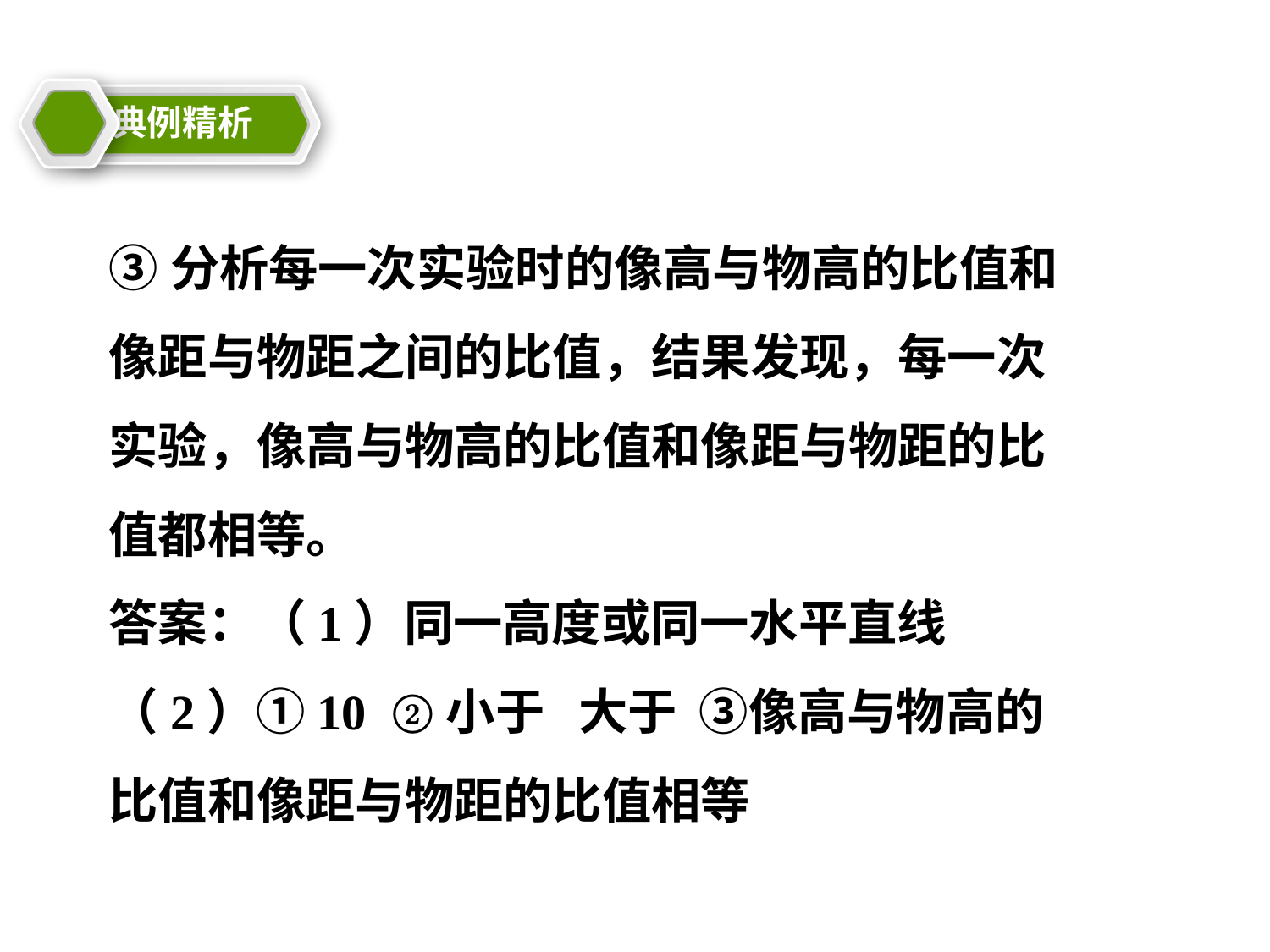

典例精析
③分析每一次实验时的像高与物高的比值和像距与物距之间的比值，结果发现，每一次实验，像高与物高的比值和像距与物距的比值都相等。
答案：（1）同一高度或同一水平直线  （2）①10  ②小于   大于  ③像高与物高的比值和像距与物距的比值相等